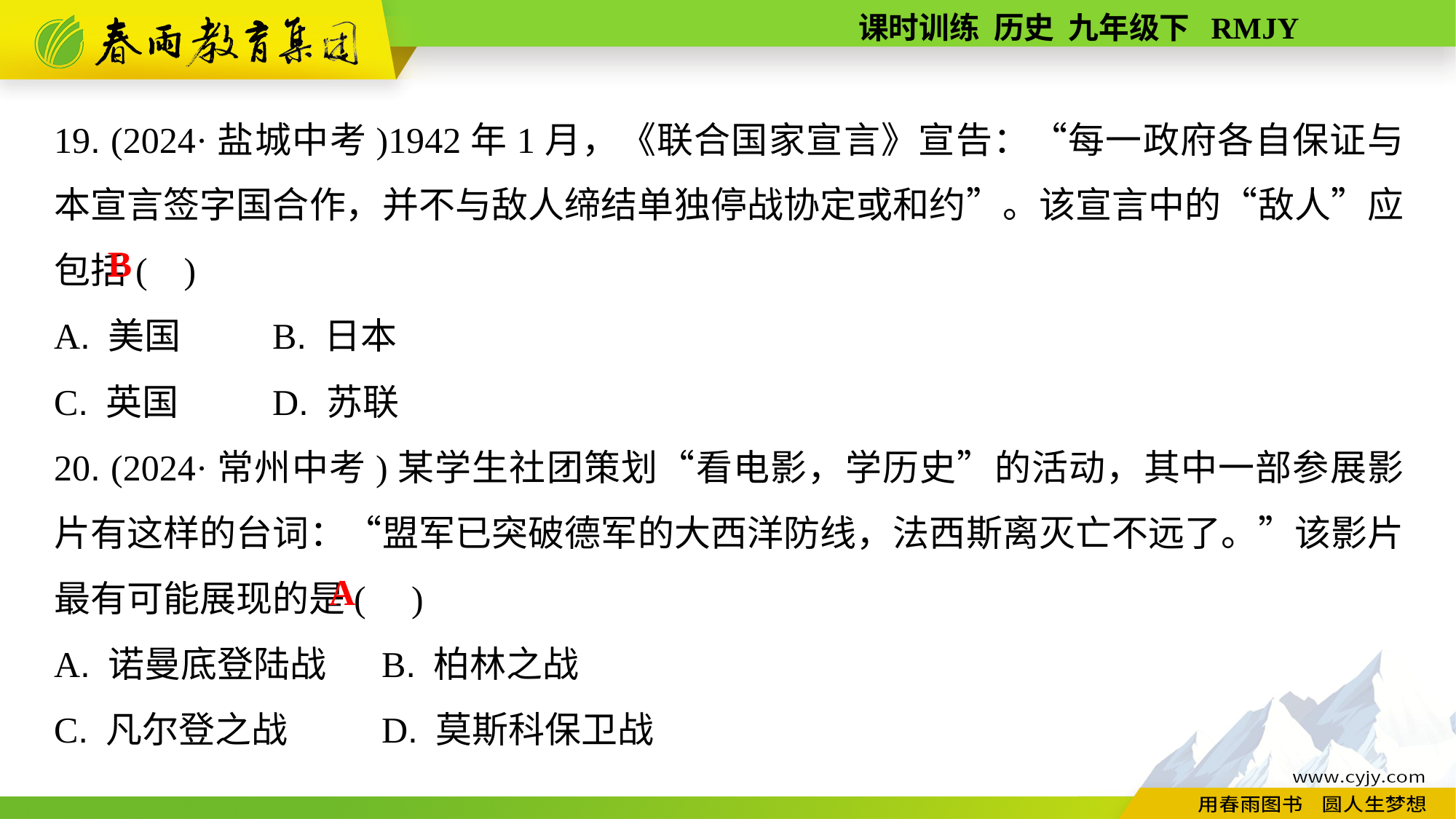

19. (2024·盐城中考)1942年1月，《联合国家宣言》宣告：“每一政府各自保证与本宣言签字国合作，并不与敌人缔结单独停战协定或和约”。该宣言中的“敌人”应包括(    )
A. 美国	B. 日本
C. 英国	D. 苏联
20. (2024·常州中考)某学生社团策划“看电影，学历史”的活动，其中一部参展影片有这样的台词：“盟军已突破德军的大西洋防线，法西斯离灭亡不远了。”该影片最有可能展现的是(     )
A. 诺曼底登陆战	B. 柏林之战
C. 凡尔登之战	D. 莫斯科保卫战
B
A